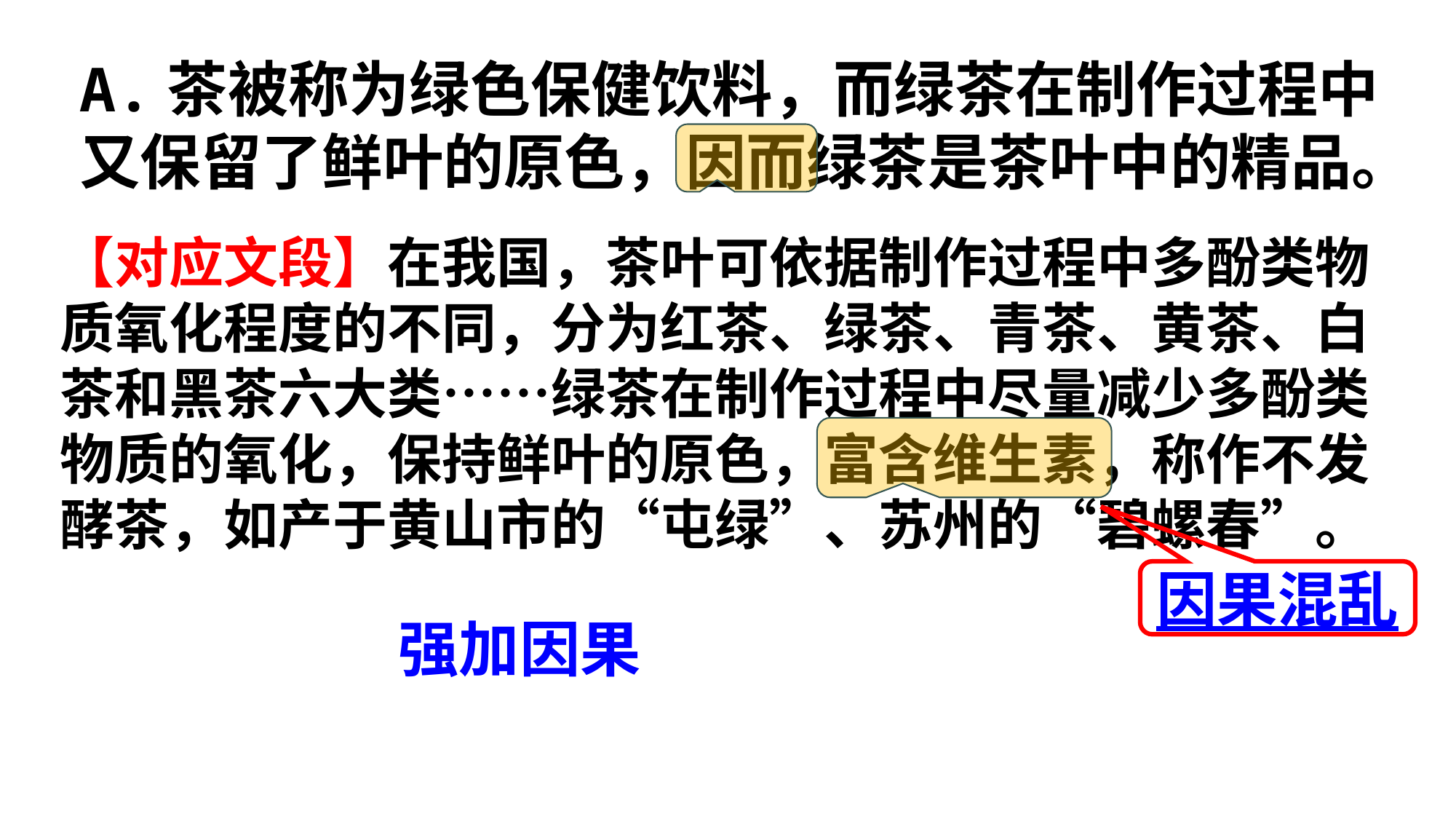

A.茶被称为绿色保健饮料，而绿茶在制作过程中又保留了鲜叶的原色，因而绿茶是茶叶中的精品。

【对应文段】在我国，茶叶可依据制作过程中多酚类物质氧化程度的不同，分为红茶、绿茶、青茶、黄茶、白茶和黑茶六大类……绿茶在制作过程中尽量减少多酚类物质的氧化，保持鲜叶的原色，富含维生素，称作不发酵茶，如产于黄山市的“屯绿”、苏州的“碧螺春”。

因果混乱
强加因果